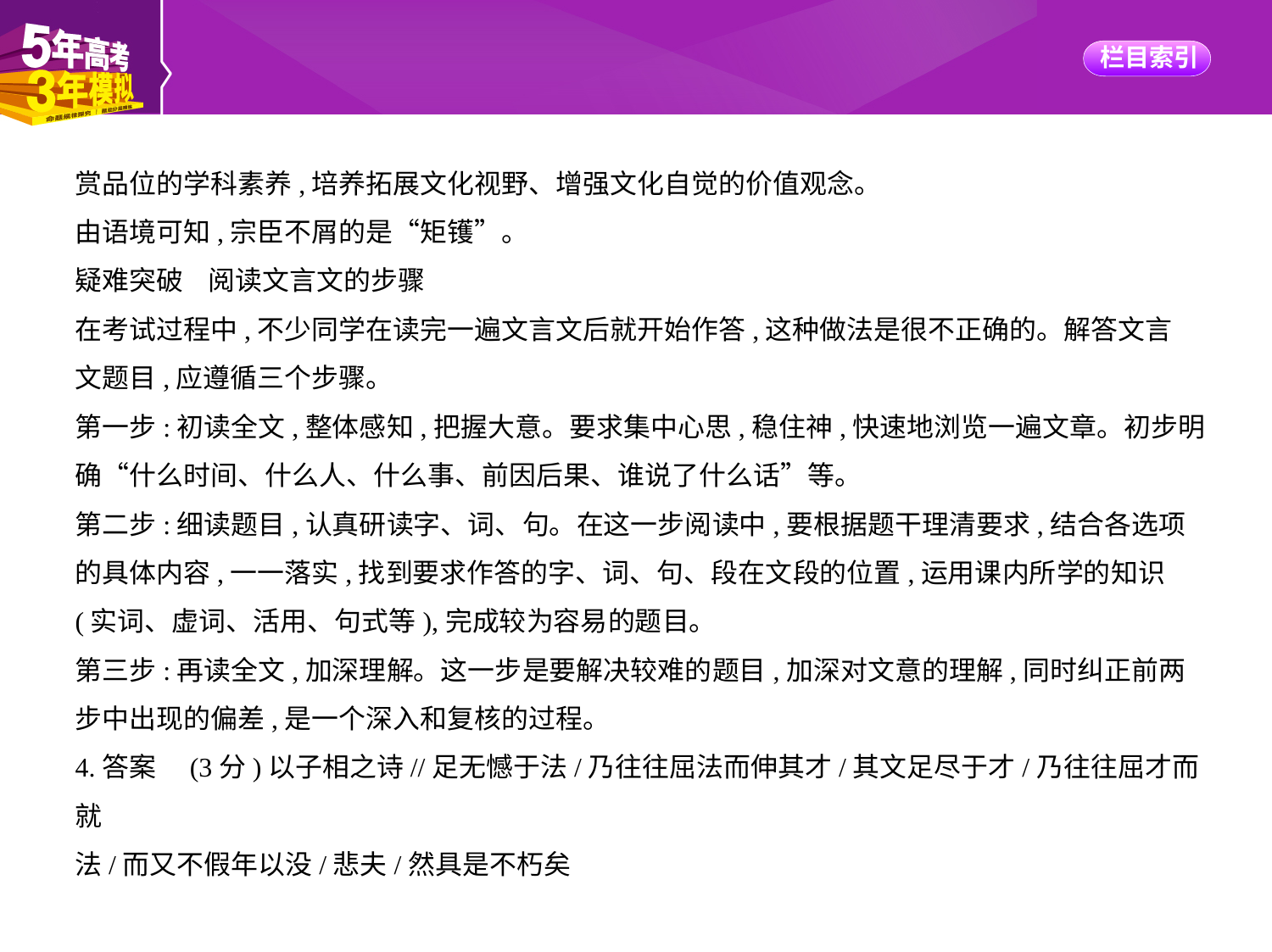

赏品位的学科素养,培养拓展文化视野、增强文化自觉的价值观念。
由语境可知,宗臣不屑的是“矩镬”。
疑难突破    阅读文言文的步骤
在考试过程中,不少同学在读完一遍文言文后就开始作答,这种做法是很不正确的。解答文言
文题目,应遵循三个步骤。
第一步:初读全文,整体感知,把握大意。要求集中心思,稳住神,快速地浏览一遍文章。初步明
确“什么时间、什么人、什么事、前因后果、谁说了什么话”等。
第二步:细读题目,认真研读字、词、句。在这一步阅读中,要根据题干理清要求,结合各选项
的具体内容,一一落实,找到要求作答的字、词、句、段在文段的位置,运用课内所学的知识
(实词、虚词、活用、句式等),完成较为容易的题目。
第三步:再读全文,加深理解。这一步是要解决较难的题目,加深对文意的理解,同时纠正前两
步中出现的偏差,是一个深入和复核的过程。
4.答案　(3分)以子相之诗//足无憾于法/乃往往屈法而伸其才/其文足尽于才/乃往往屈才而就
法/而又不假年以没/悲夫/然具是不朽矣